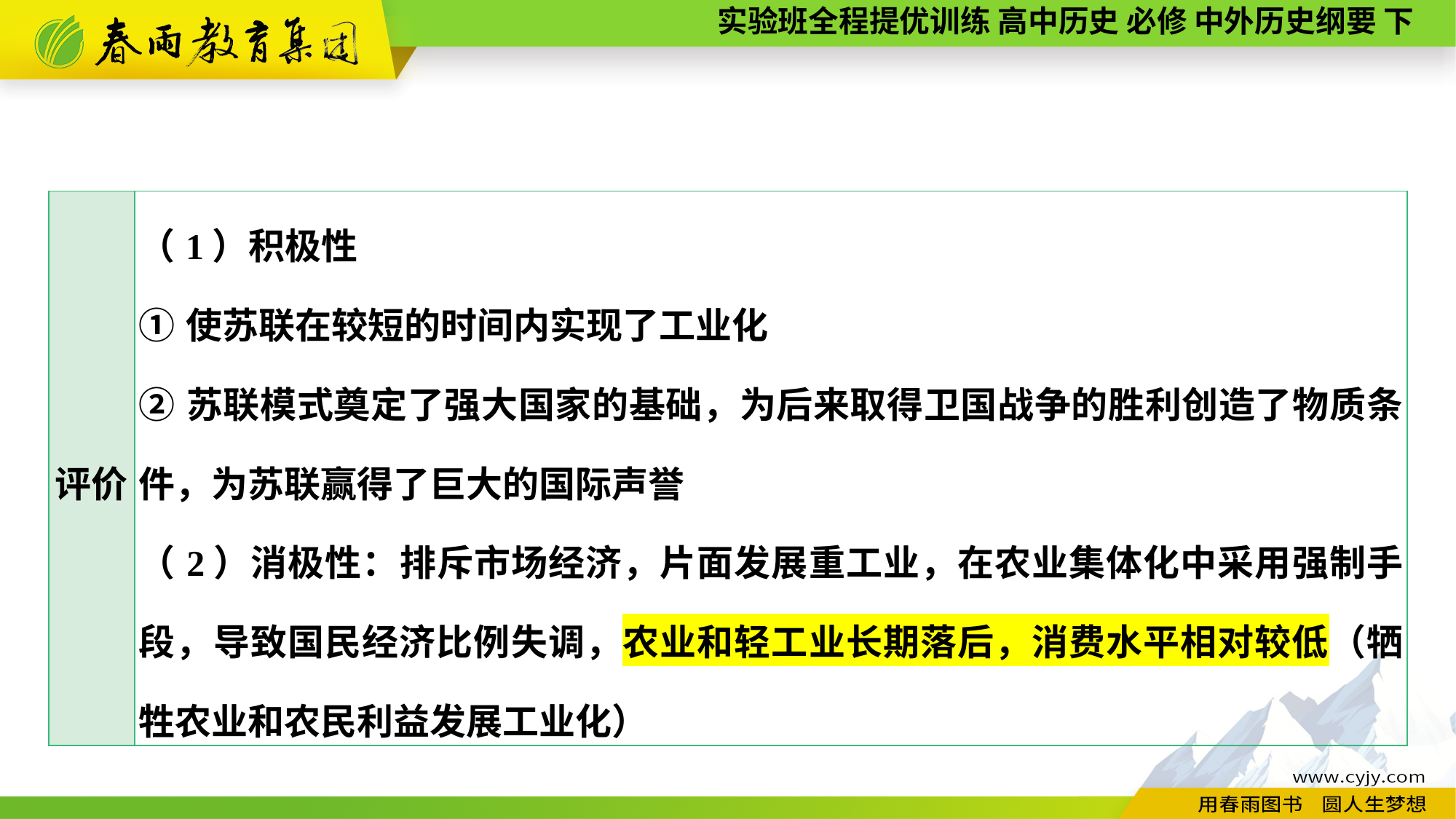

| 评价 | （1）积极性 ①使苏联在较短的时间内实现了工业化 ②苏联模式奠定了强大国家的基础，为后来取得卫国战争的胜利创造了物质条件，为苏联赢得了巨大的国际声誉 （2）消极性：排斥市场经济，片面发展重工业，在农业集体化中采用强制手段，导致国民经济比例失调，农业和轻工业长期落后，消费水平相对较低（牺牲农业和农民利益发展工业化） |
| --- | --- |